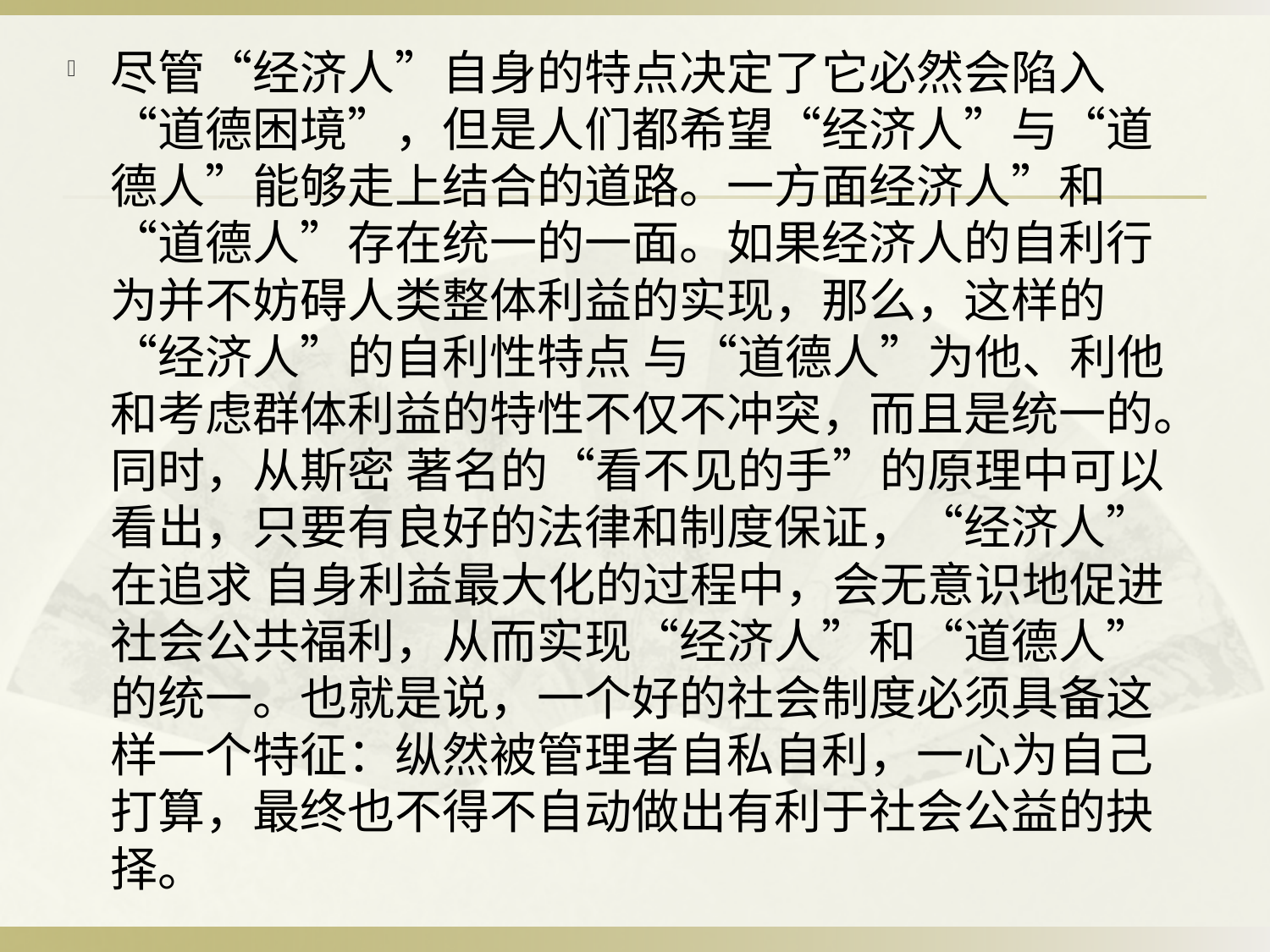

尽管“经济人”自身的特点决定了它必然会陷入“道德困境”，但是人们都希望“经济人”与“道德人”能够走上结合的道路。一方面经济人”和“道德人”存在统一的一面。如果经济人的自利行为并不妨碍人类整体利益的实现，那么，这样的“经济人”的自利性特点 与“道德人”为他、利他和考虑群体利益的特性不仅不冲突，而且是统一的。同时，从斯密 著名的“看不见的手”的原理中可以看出，只要有良好的法律和制度保证，“经济人”在追求 自身利益最大化的过程中，会无意识地促进社会公共福利，从而实现“经济人”和“道德人” 的统一。也就是说，一个好的社会制度必须具备这样一个特征：纵然被管理者自私自利，一心为自己打算，最终也不得不自动做出有利于社会公益的抉择。